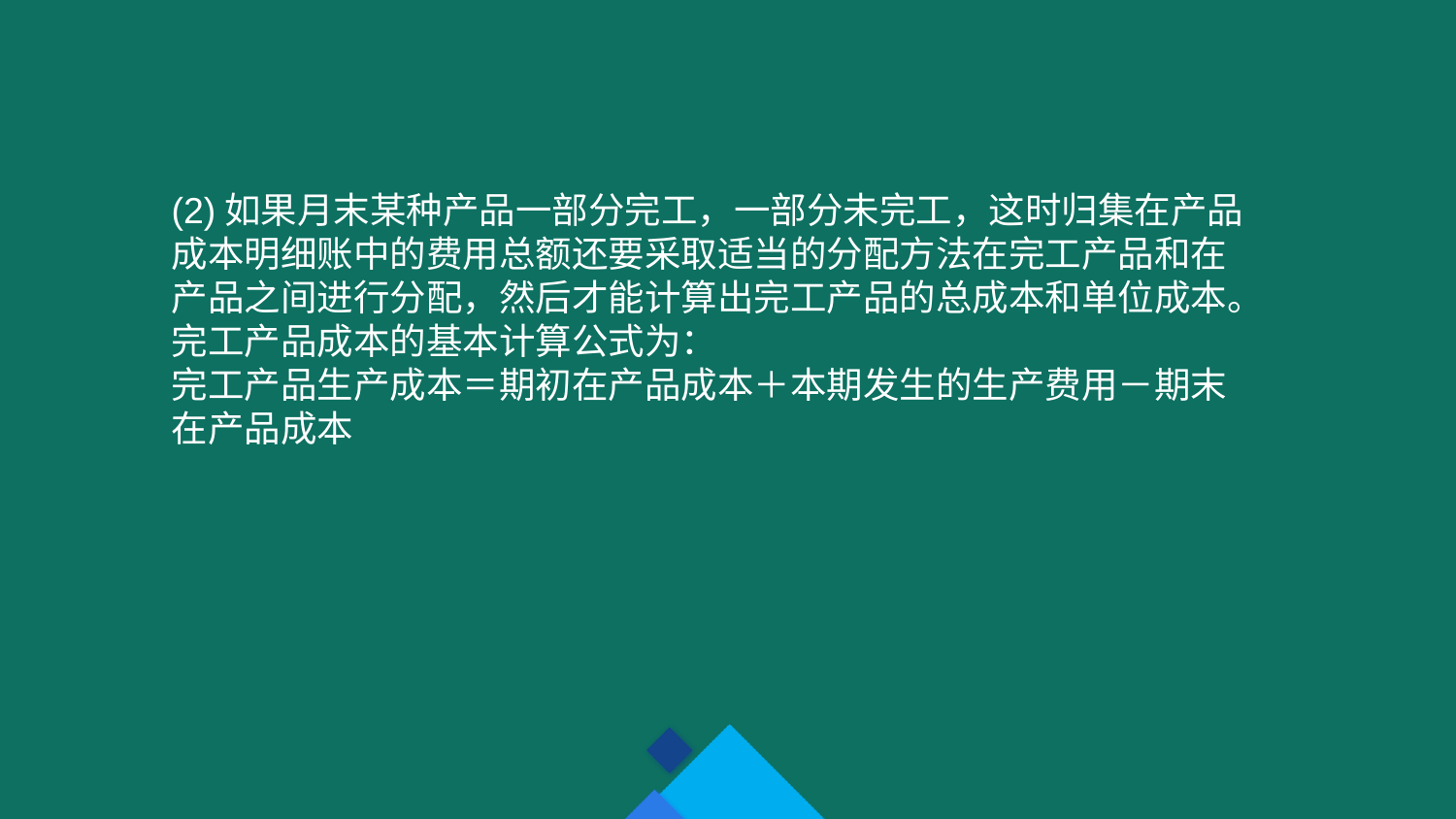

(2)如果月末某种产品一部分完工，一部分未完工，这时归集在产品成本明细账中的费用总额还要采取适当的分配方法在完工产品和在产品之间进行分配，然后才能计算出完工产品的总成本和单位成本。
完工产品成本的基本计算公式为：
完工产品生产成本＝期初在产品成本＋本期发生的生产费用－期末在产品成本